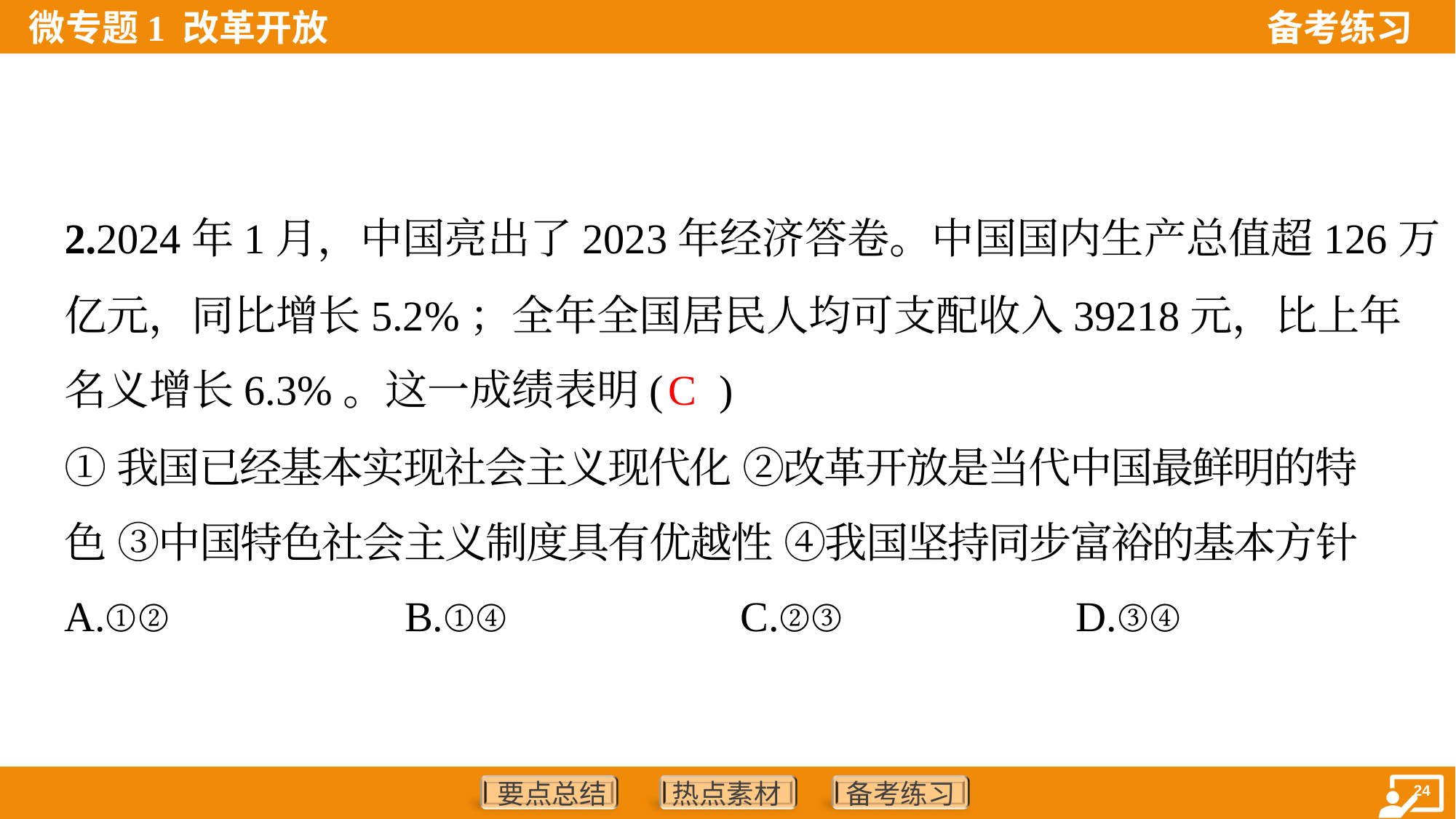

2.2024年1月，中国亮出了2023年经济答卷。中国国内生产总值超126万
亿元，同比增长5.2%；全年全国居民人均可支配收入39218元，比上年
名义增长6.3%。这一成绩表明(     )
C
①我国已经基本实现社会主义现代化 ②改革开放是当代中国最鲜明的特
色 ③中国特色社会主义制度具有优越性 ④我国坚持同步富裕的基本方针
A.①②	B.①④	C.②③	D.③④